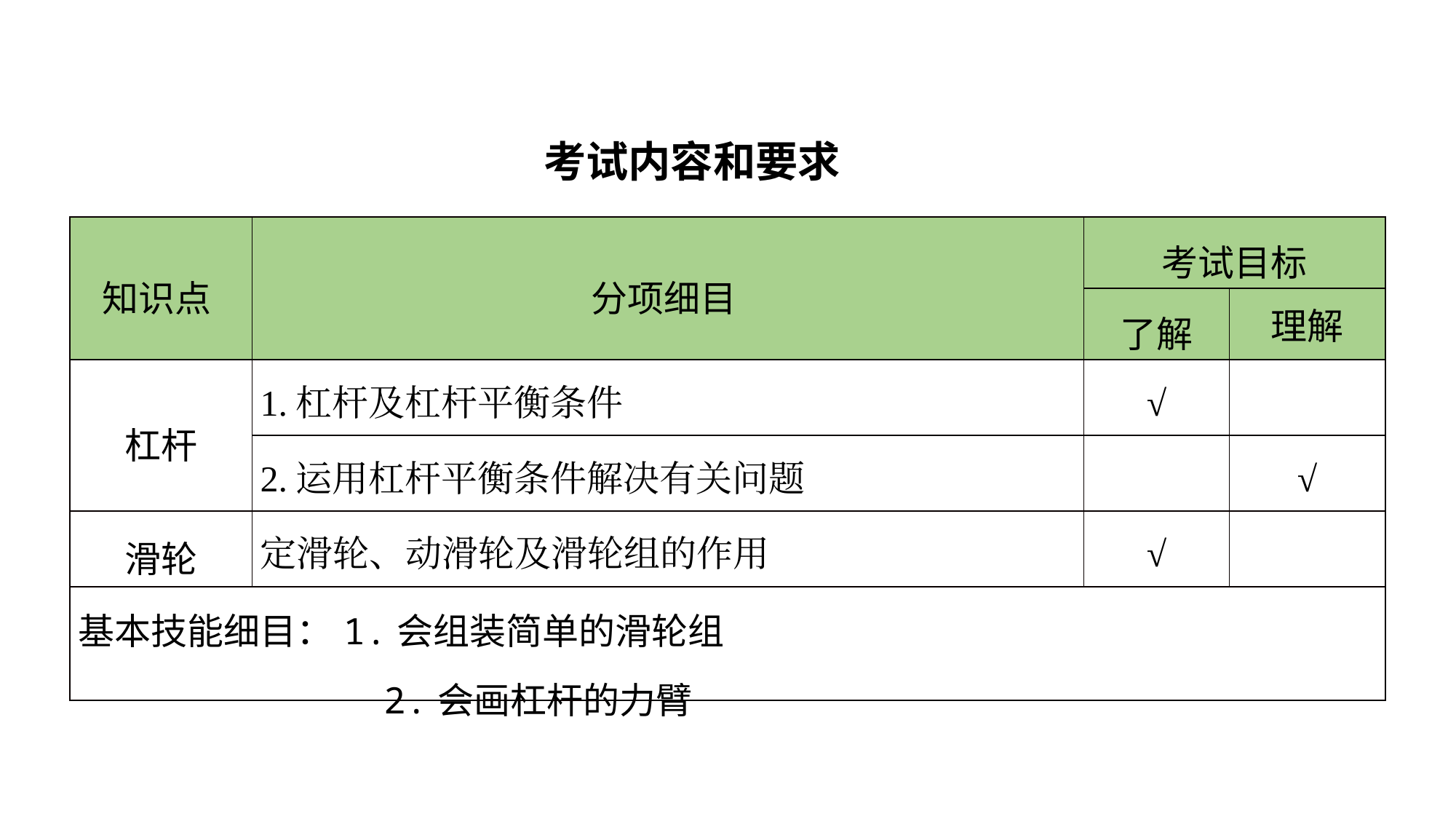

考试内容和要求
| 知识点 | 分项细目 | 考试目标 |  |
| --- | --- | --- | --- |
|  |  | 了解 | 理解 |
| 杠杆 | 1.杠杆及杠杆平衡条件 | √ |  |
|  | 2.运用杠杆平衡条件解决有关问题 |  | √ |
| 滑轮 | 定滑轮、动滑轮及滑轮组的作用 | √ |  |
| 基本技能细目：1.会组装简单的滑轮组 2.会画杠杆的力臂 |  |  |  |